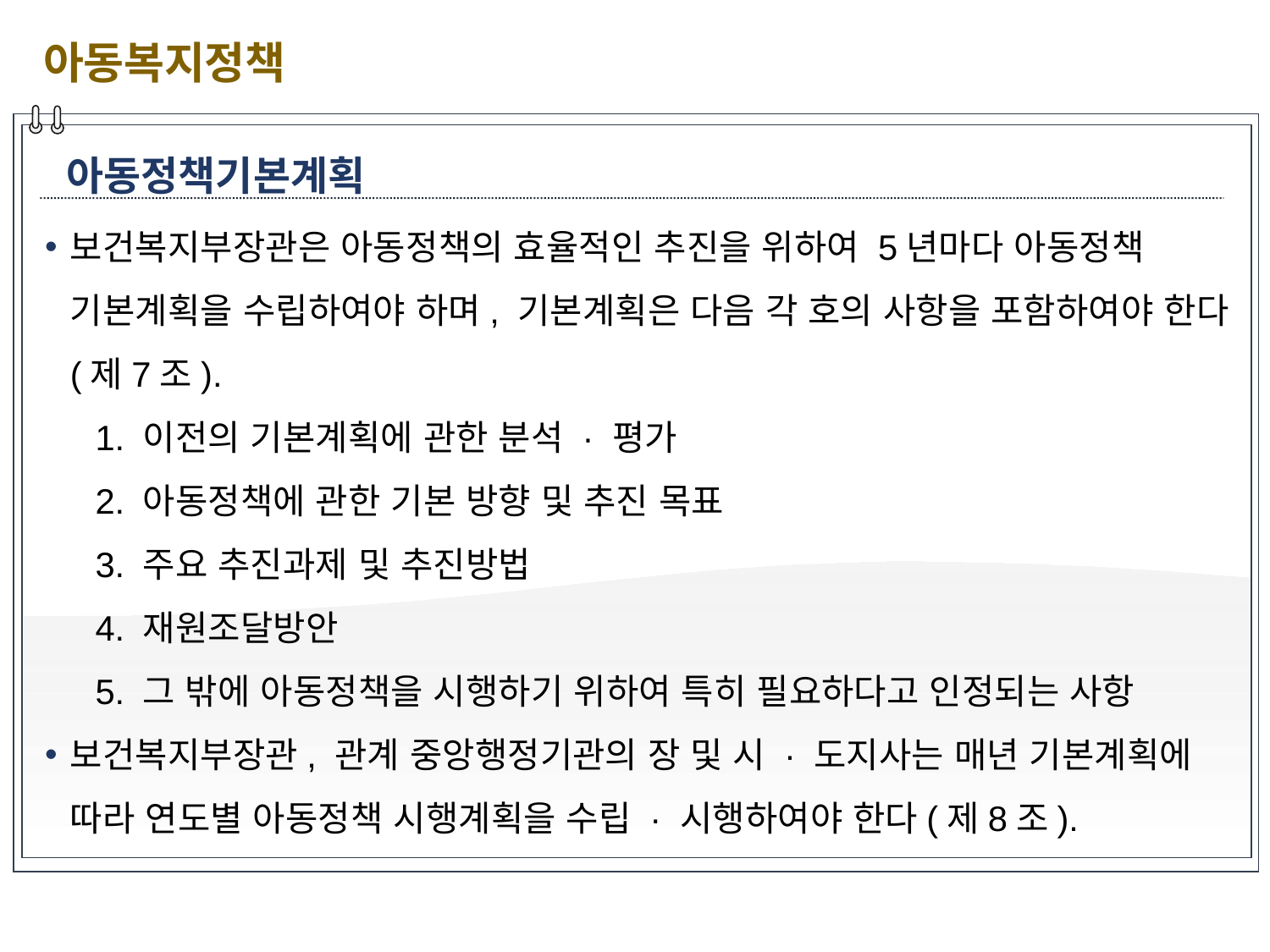

아동복지정책

아동정책기본계획
보건복지부장관은 아동정책의 효율적인 추진을 위하여 5년마다 아동정책 기본계획을 수립하여야 하며, 기본계획은 다음 각 호의 사항을 포함하여야 한다(제7조).
1. 이전의 기본계획에 관한 분석 · 평가
2. 아동정책에 관한 기본 방향 및 추진 목표
3. 주요 추진과제 및 추진방법
4. 재원조달방안
5. 그 밖에 아동정책을 시행하기 위하여 특히 필요하다고 인정되는 사항
보건복지부장관, 관계 중앙행정기관의 장 및 시 · 도지사는 매년 기본계획에 따라 연도별 아동정책 시행계획을 수립 · 시행하여야 한다(제8조).